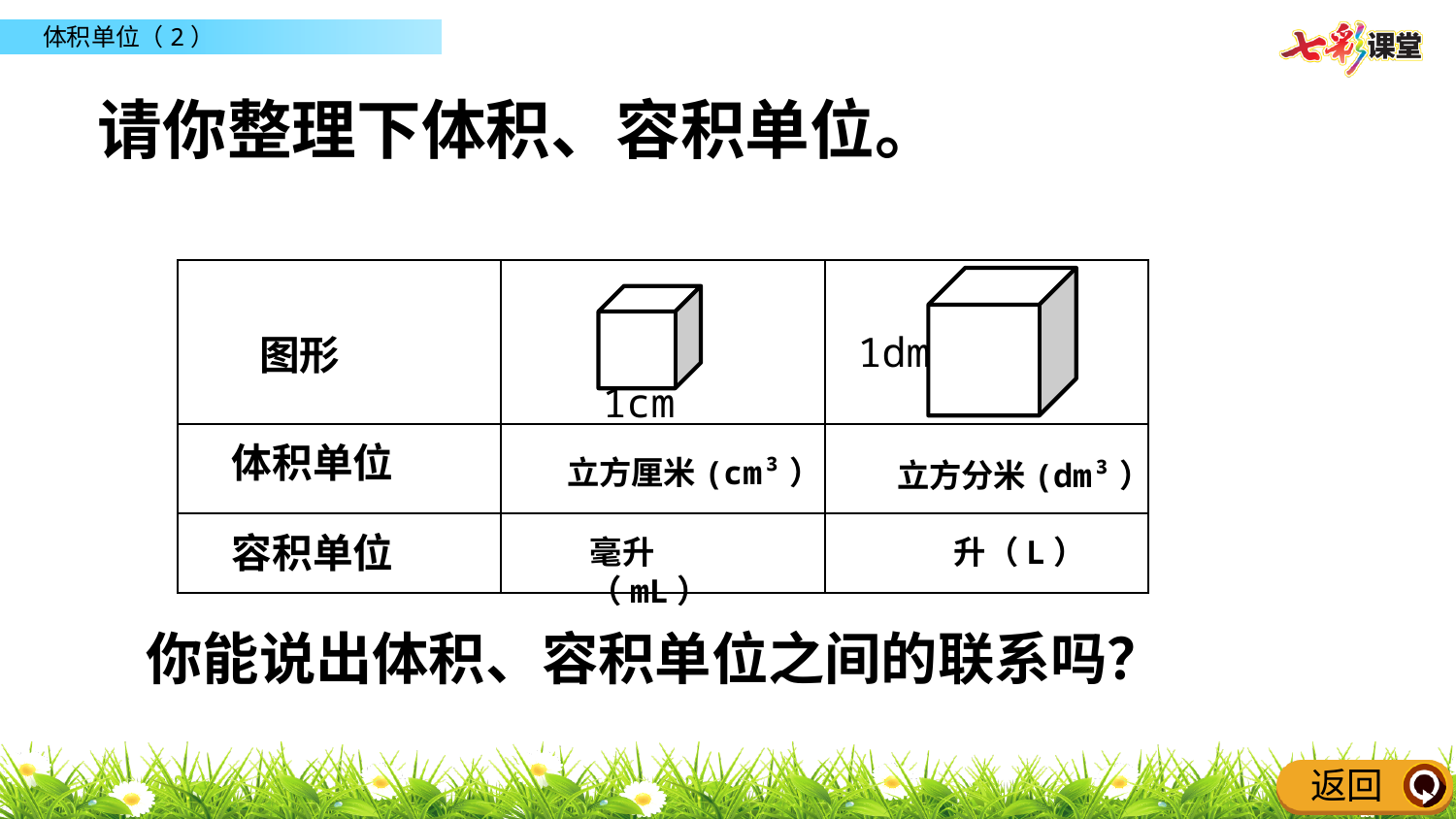

请你整理下体积、容积单位。
| 图形 |  |  |
| --- | --- | --- |
| 体积单位 |  |  |
| 容积单位 |  |  |

1dm
1cm
立方厘米(cm³）
立方分米(dm³）
毫升（mL）
升（L）
你能说出体积、容积单位之间的联系吗？